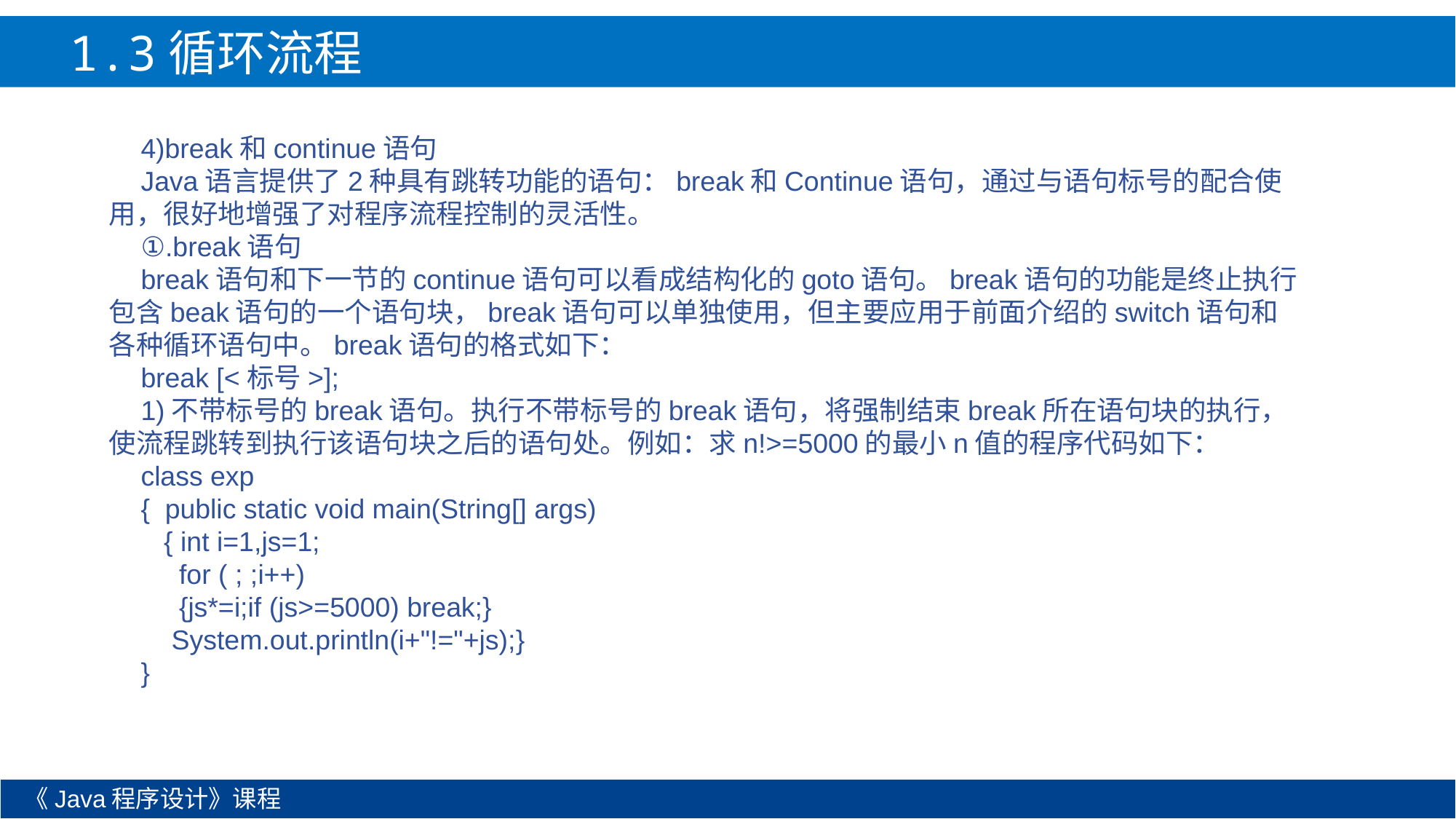

1.3循环流程
4)break和continue语句
Java语言提供了2种具有跳转功能的语句：break和Continue语句，通过与语句标号的配合使用，很好地增强了对程序流程控制的灵活性。
①.break语句
break语句和下一节的continue语句可以看成结构化的goto语句。break语句的功能是终止执行包含beak语句的一个语句块，break语句可以单独使用，但主要应用于前面介绍的switch语句和各种循环语句中。break语句的格式如下：
break [<标号>];
1)不带标号的break语句。执行不带标号的break语句，将强制结束break所在语句块的执行，使流程跳转到执行该语句块之后的语句处。例如：求n!>=5000的最小n值的程序代码如下：
class exp
{  public static void main(String[] args)
   { int i=1,js=1;
     for ( ; ;i++)
     {js*=i;if (js>=5000) break;}
    System.out.println(i+"!="+js);}
}
《Java程序设计》课程